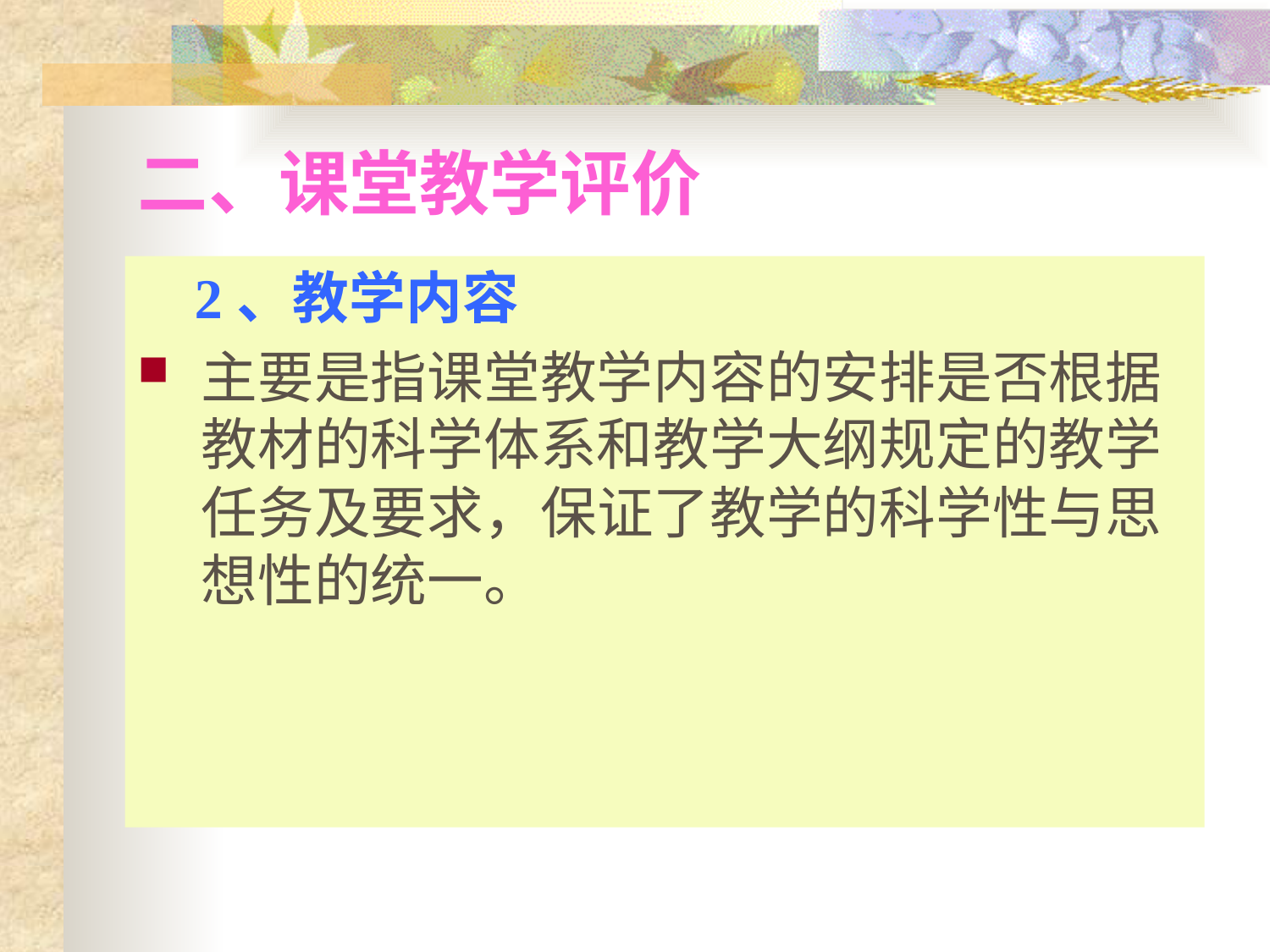

# 二、课堂教学评价
    2、教学内容
主要是指课堂教学内容的安排是否根据教材的科学体系和教学大纲规定的教学任务及要求，保证了教学的科学性与思想性的统一。